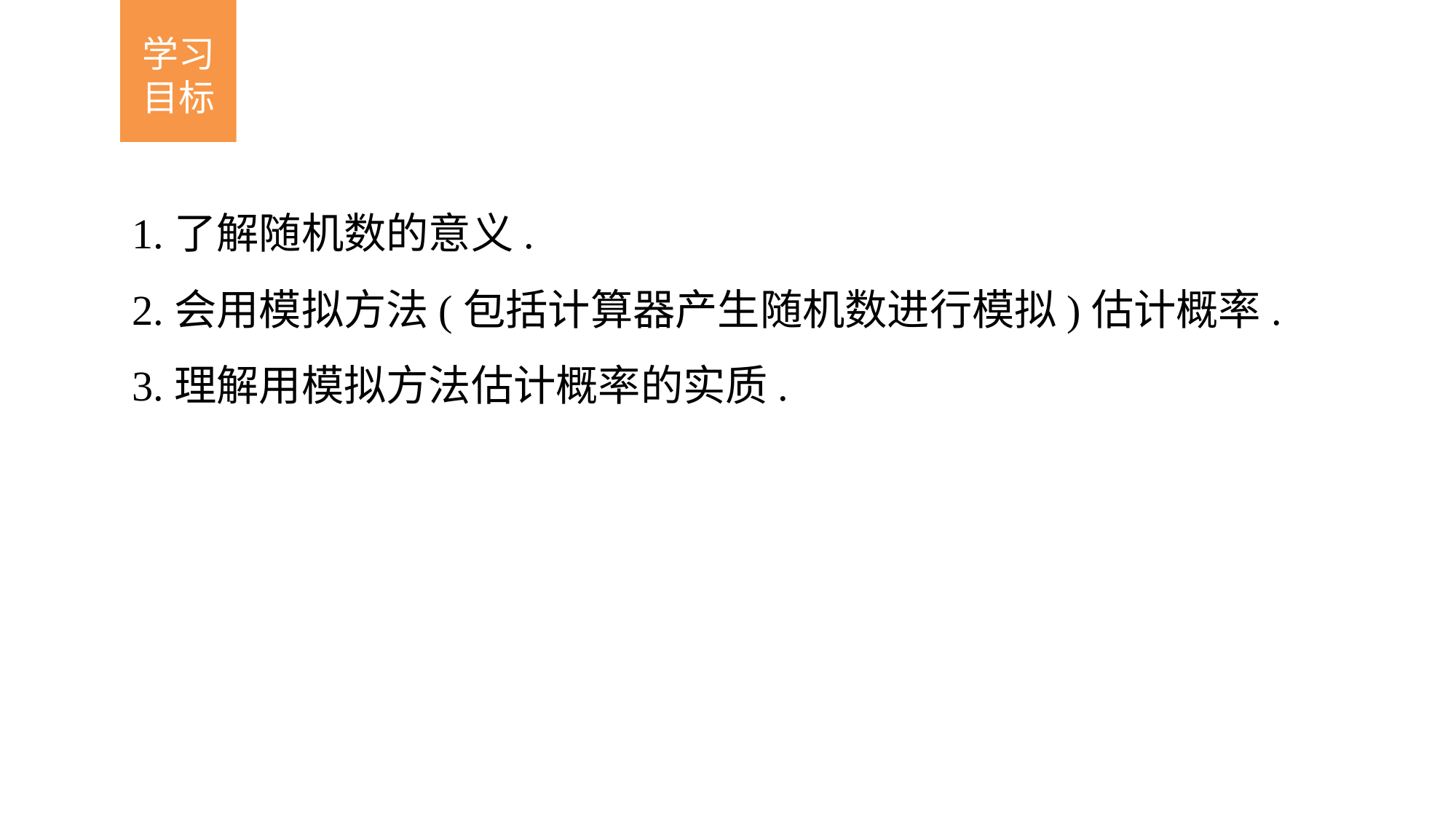

学习目标
1.了解随机数的意义.
2.会用模拟方法(包括计算器产生随机数进行模拟)估计概率.
3.理解用模拟方法估计概率的实质.